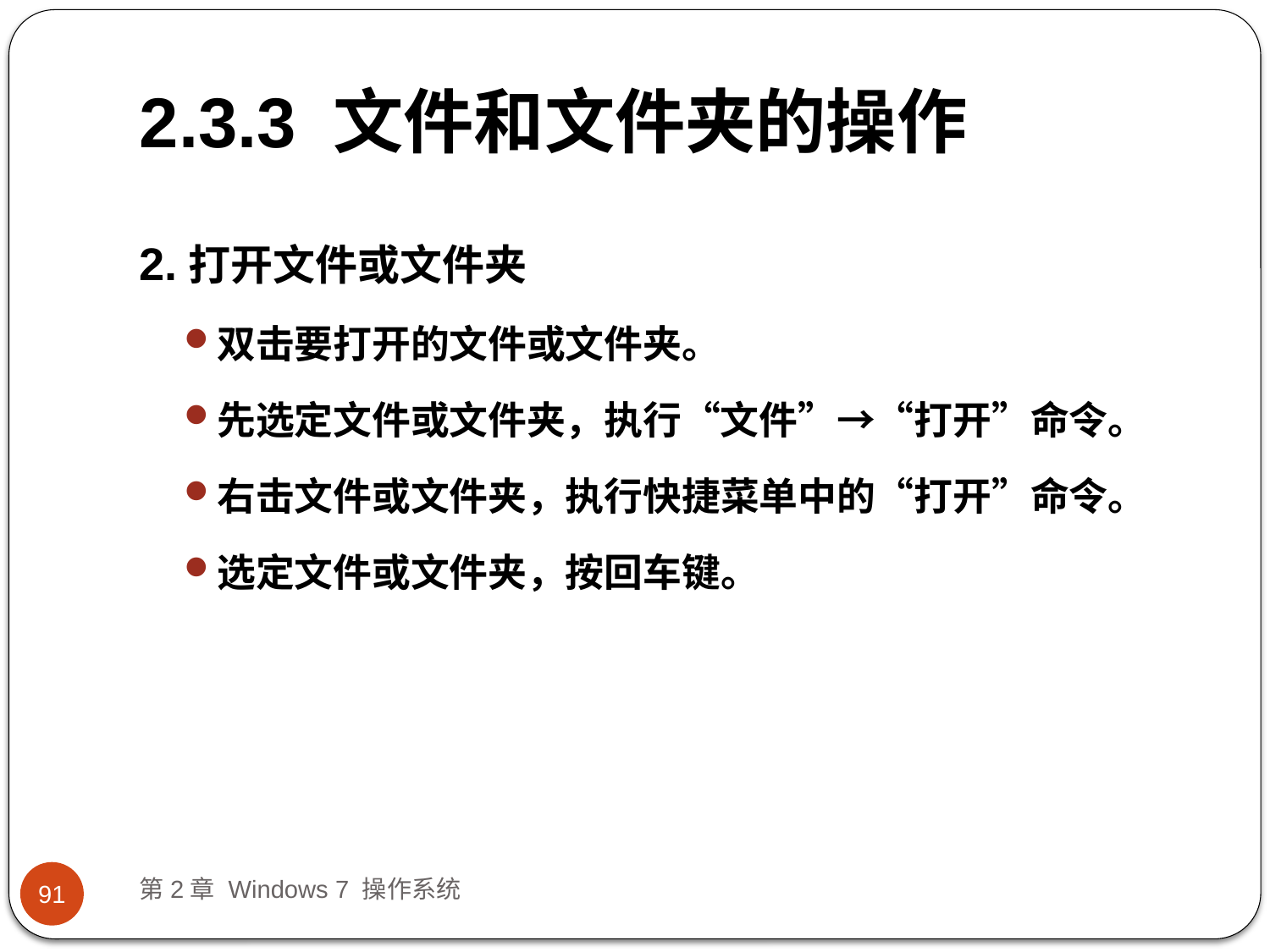

# 2.3.3 文件和文件夹的操作
2.打开文件或文件夹
双击要打开的文件或文件夹。
先选定文件或文件夹，执行“文件”→“打开”命令。
右击文件或文件夹，执行快捷菜单中的“打开”命令。
选定文件或文件夹，按回车键。

第2章 Windows 7 操作系统
91